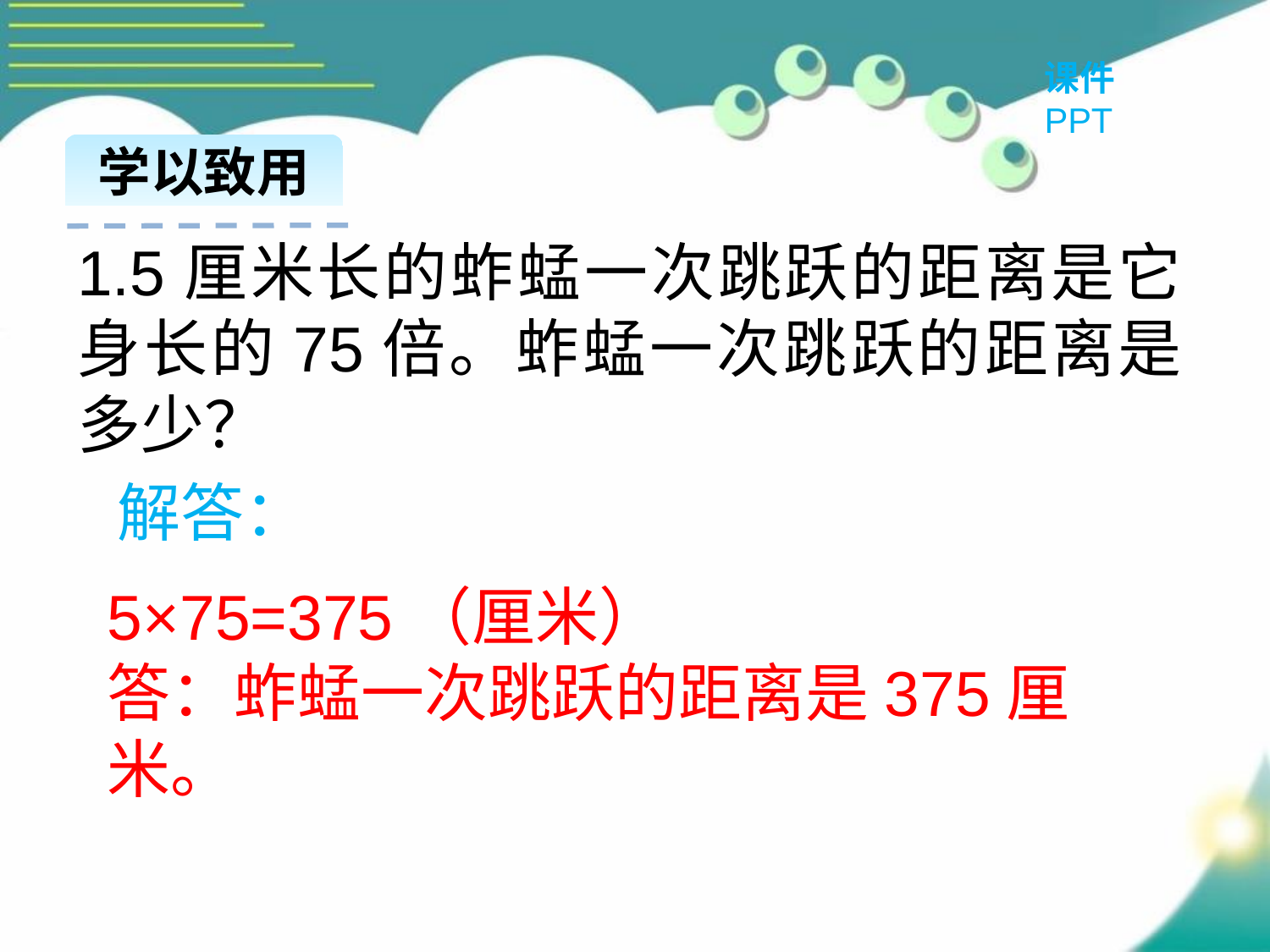

课件PPT
学以致用

1.5厘米长的蚱蜢一次跳跃的距离是它身长的75倍。蚱蜢一次跳跃的距离是多少？
解答：
5×75=375（厘米）
答：蚱蜢一次跳跃的距离是375厘米。